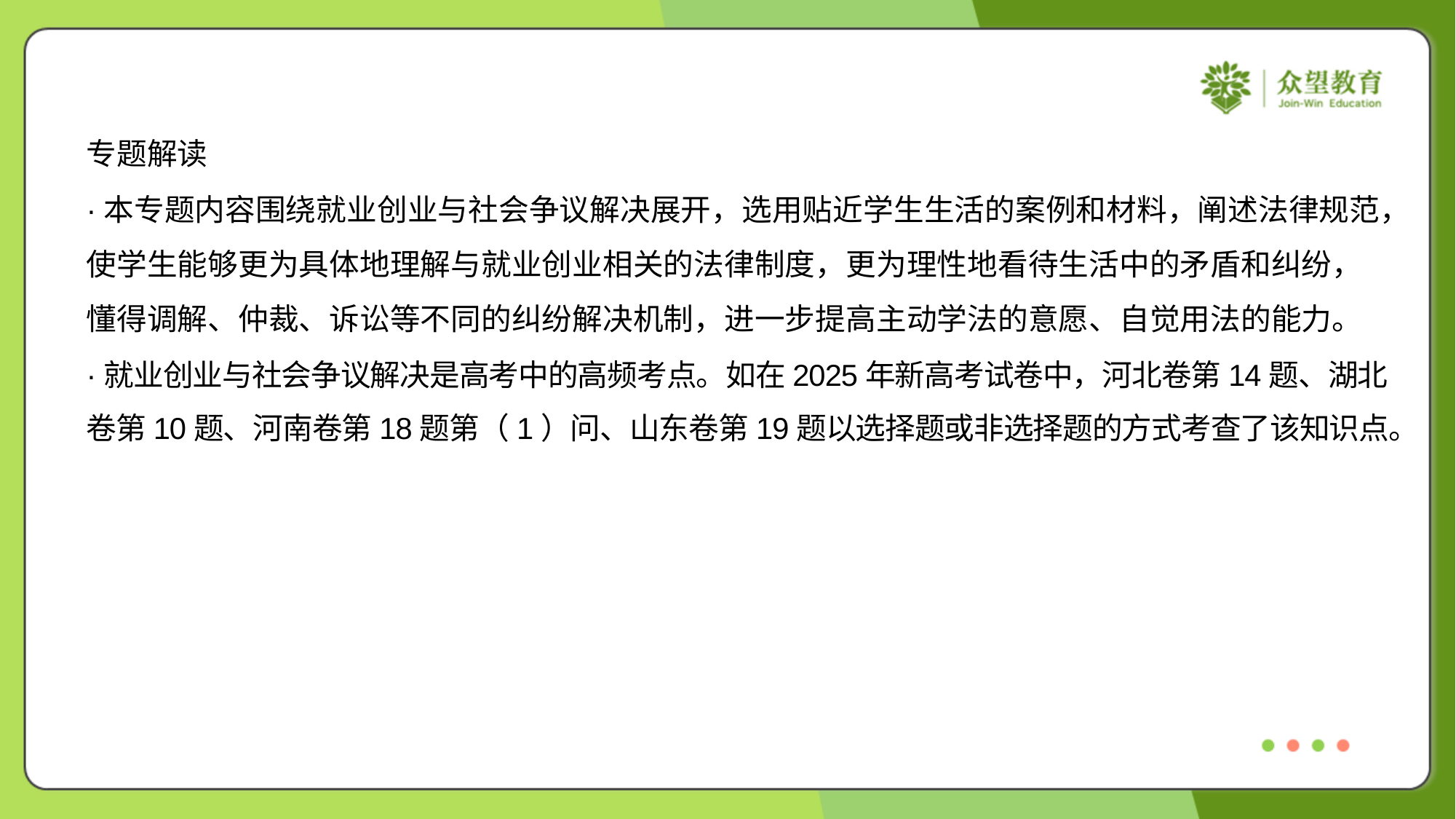

专题解读
·本专题内容围绕就业创业与社会争议解决展开，选用贴近学生生活的案例和材料，阐述法律规范，
使学生能够更为具体地理解与就业创业相关的法律制度，更为理性地看待生活中的矛盾和纠纷，
懂得调解、仲裁、诉讼等不同的纠纷解决机制，进一步提高主动学法的意愿、自觉用法的能力。
·就业创业与社会争议解决是高考中的高频考点。如在2025年新高考试卷中，河北卷第14题、湖北
卷第10题、河南卷第18题第（1）问、山东卷第19题以选择题或非选择题的方式考查了该知识点。